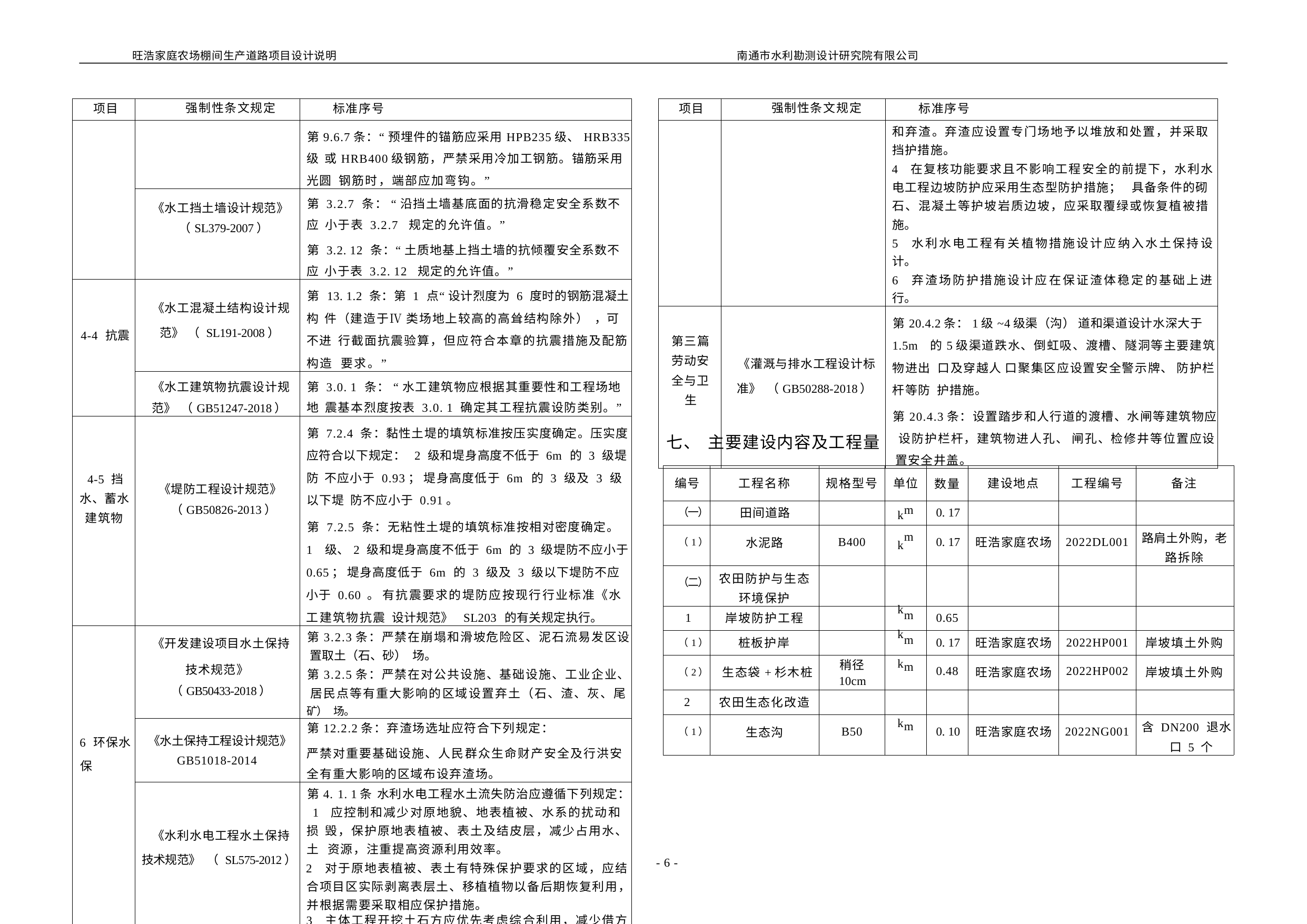

旺浩家庭农场棚间生产道路项目设计说明

南通市水利勘测设计研究院有限公司

| 项目 | 强制性条文规定 | 标准序号 |
| --- | --- | --- |
|  |  | 第9.6.7条：“ 预埋件的锚筋应采用HPB235级、HRB335级 或HRB400级钢筋，严禁采用冷加工钢筋。锚筋采用光圆 钢筋时，端部应加弯钩。” |
|  | 《水工挡土墙设计规范》 （SL379-2007） | 第 3.2.7 条： “ 沿挡土墙基底面的抗滑稳定安全系数不应 小于表 3.2.7 规定的允许值。” 第 3.2. 12 条：“ 土质地基上挡土墙的抗倾覆安全系数不应 小于表 3.2. 12 规定的允许值。” |
| 4-4 抗震 | 《水工混凝土结构设计规 范》 （ SL191-2008） | 第 13. 1.2 条：第 1 点“ 设计烈度为 6 度时的钢筋混凝土构 件（建造于Ⅳ 类场地上较高的高耸结构除外） ，可不进 行截面抗震验算，但应符合本章的抗震措施及配筋构造 要求。” |
|  | 《水工建筑物抗震设计规 范》 （GB51247-2018） | 第 3.0. 1 条： “ 水工建筑物应根据其重要性和工程场地地 震基本烈度按表 3.0. 1 确定其工程抗震设防类别。” |
| 4-5 挡 水、蓄水 建筑物 | 《堤防工程设计规范》 （GB50826-2013） | 第 7.2.4 条：黏性土堤的填筑标准按压实度确定。压实度 应符合以下规定： 2 级和堤身高度不低于 6m 的 3 级堤防 不应小于 0.93； 堤身高度低于 6m 的 3 级及 3 级以下堤 防不应小于 0.91。 第 7.2.5 条：无粘性土堤的填筑标准按相对密度确定。 1 级、2 级和堤身高度不低于 6m 的 3 级堤防不应小于 0.65； 堤身高度低于 6m 的 3 级及 3 级以下堤防不应小于 0.60 。 有抗震要求的堤防应按现行行业标准《水工建筑物抗震 设计规范》 SL203 的有关规定执行。 |
| 6 环保水 保 | 《开发建设项目水土保持 技术规范》 （GB50433-2018） | 第3.2.3条：严禁在崩塌和滑坡危险区、泥石流易发区设 置取土（石、砂） 场。 第3.2.5条：严禁在对公共设施、基础设施、工业企业、 居民点等有重大影响的区域设置弃土（石、渣、灰、尾 矿） 场。 |
|  | 《水土保持工程设计规范》 GB51018-2014 | 第12.2.2条：弃渣场选址应符合下列规定： 严禁对重要基础设施、人民群众生命财产安全及行洪安 全有重大影响的区域布设弃渣场。 |
|  | 《水利水电工程水土保持 技术规范》 （ SL575-2012） | 第4. 1. 1条 水利水电工程水土流失防治应遵循下列规定： 1 应控制和减少对原地貌、地表植被、水系的扰动和损 毁，保护原地表植被、表土及结皮层，减少占用水、土 资源，注重提高资源利用效率。 2 对于原地表植被、表土有特殊保护要求的区域，应结 合项目区实际剥离表层土、移植植物以备后期恢复利用， 并根据需要采取相应保护措施。 3 主体工程开挖土石方应优先考虑综合利用，减少借方 |
| 项目 | 强制性条文规定 | 标准序号 |
| --- | --- | --- |
|  |  | 和弃渣。弃渣应设置专门场地予以堆放和处置，并采取 挡护措施。 4 在复核功能要求且不影响工程安全的前提下，水利水 电工程边坡防护应采用生态型防护措施； 具备条件的砌 石、混凝土等护坡岩质边坡，应采取覆绿或恢复植被措 施。 5 水利水电工程有关植物措施设计应纳入水土保持设 计。 6 弃渣场防护措施设计应在保证渣体稳定的基础上进 行。 |
| 第三篇 劳动安 全与卫 生 | 《灌溉与排水工程设计标 准》 （GB50288-2018） | 第20.4.2条：1级~4级渠（沟） 道和渠道设计水深大于1.5m 的5级渠道跌水、倒虹吸、渡槽、隧洞等主要建筑物进出 口及穿越人 口聚集区应设置安全警示牌、 防护栏杆等防 护措施。 第20.4.3条：设置踏步和人行道的渡槽、水闸等建筑物应 设防护栏杆，建筑物进人孔、 闸孔、检修井等位置应设 置安全井盖。 |

七、 主要建设内容及工程量
| 编号 | 工程名称 | 规格型号 | 单位 | 数量 | 建设地点 | 工程编号 | 备注 |
| --- | --- | --- | --- | --- | --- | --- | --- |
| （一） | 田间道路 |  | m | 0. 17 |  |  |  |
| （1） | 水泥路 | B400 | m | 0. 17 | 旺浩家庭农场 | 2022DL001 | 路肩土外购，老 路拆除 |
| （二） | 农田防护与生态 环境保护 |  |  |  |  |  |  |
| 1 | 岸坡防护工程 |  | m | 0.65 |  |  |  |
| （1） | 桩板护岸 |  | m | 0. 17 | 旺浩家庭农场 | 2022HP001 | 岸坡填土外购 |
| （2） | 生态袋+杉木桩 | 稍径 10cm | m | 0.48 | 旺浩家庭农场 | 2022HP002 | 岸坡填土外购 |
| 2 | 农田生态化改造 |  |  |  |  |  |  |
| （1） | 生态沟 | B50 | m | 0. 10 | 旺浩家庭农场 | 2022NG001 | 含 DN200 退水 口 5 个 |

k

k

k

k

k

k

- 6 -